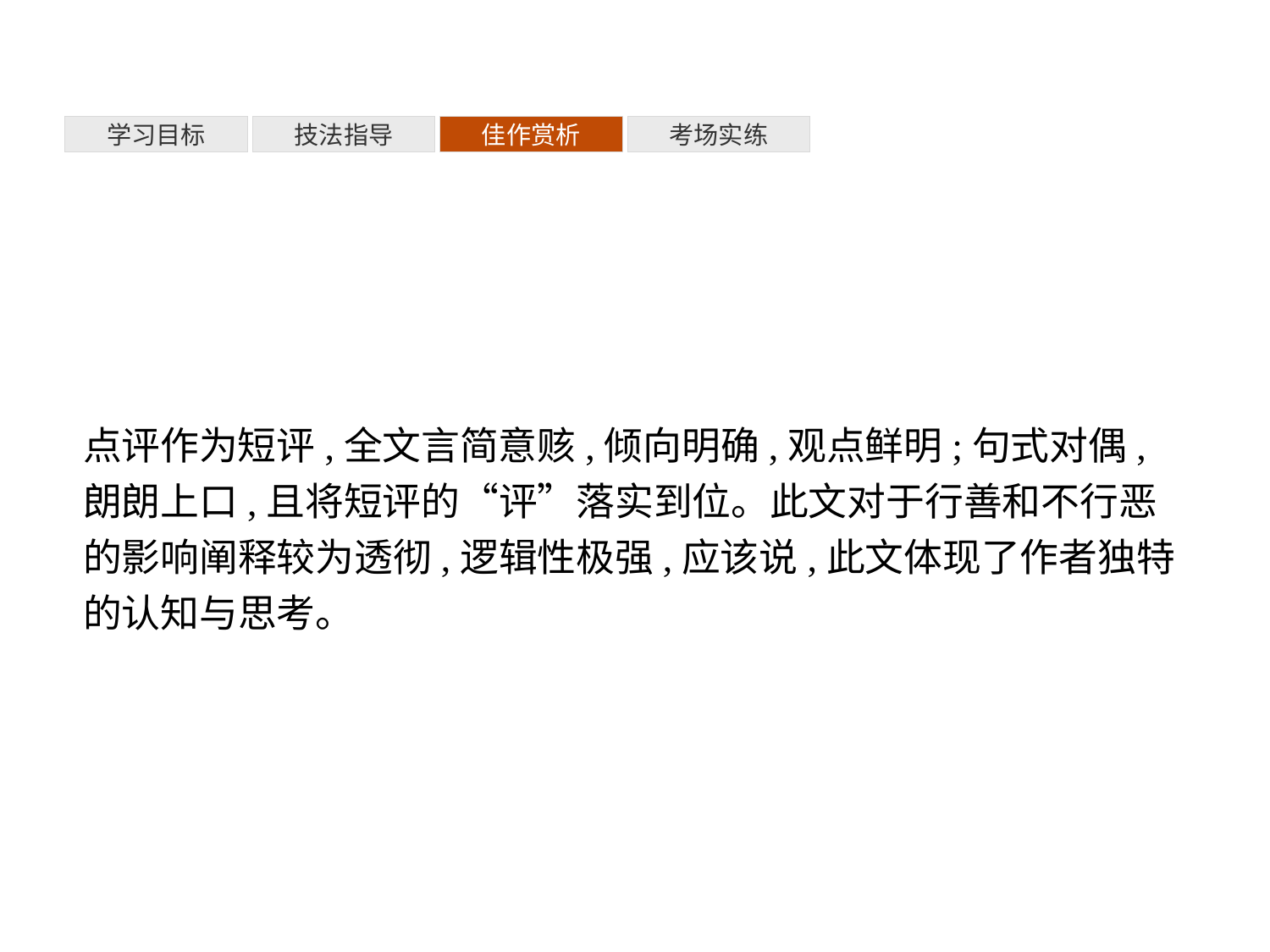

考场实练
学习目标
技法指导
佳作赏析
点评作为短评,全文言简意赅,倾向明确,观点鲜明;句式对偶,朗朗上口,且将短评的“评”落实到位。此文对于行善和不行恶的影响阐释较为透彻,逻辑性极强,应该说,此文体现了作者独特的认知与思考。